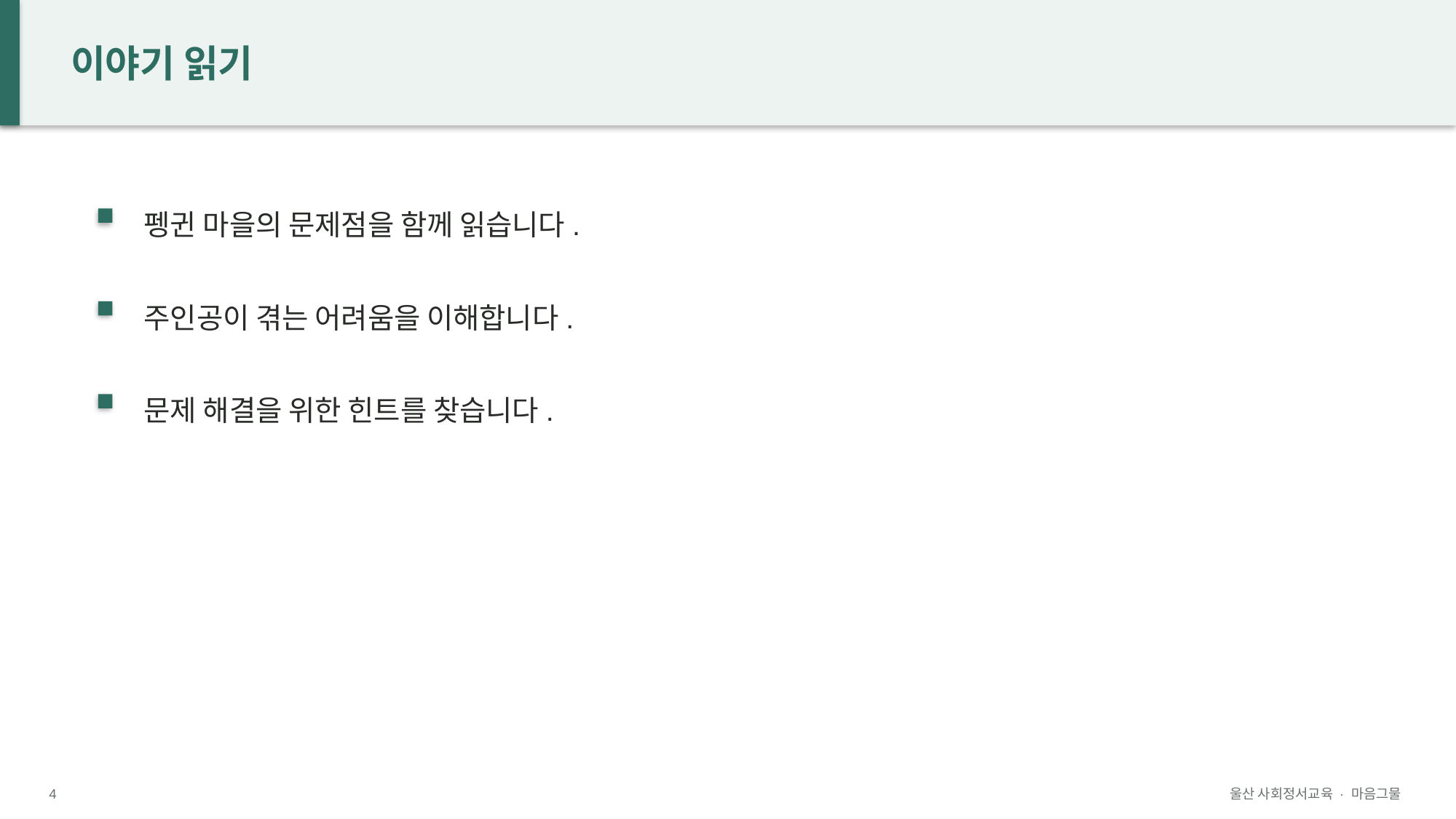

이야기 읽기
펭귄 마을의 문제점을 함께 읽습니다.

주인공이 겪는 어려움을 이해합니다.

문제 해결을 위한 힌트를 찾습니다.

4
울산 사회정서교육 · 마음그물